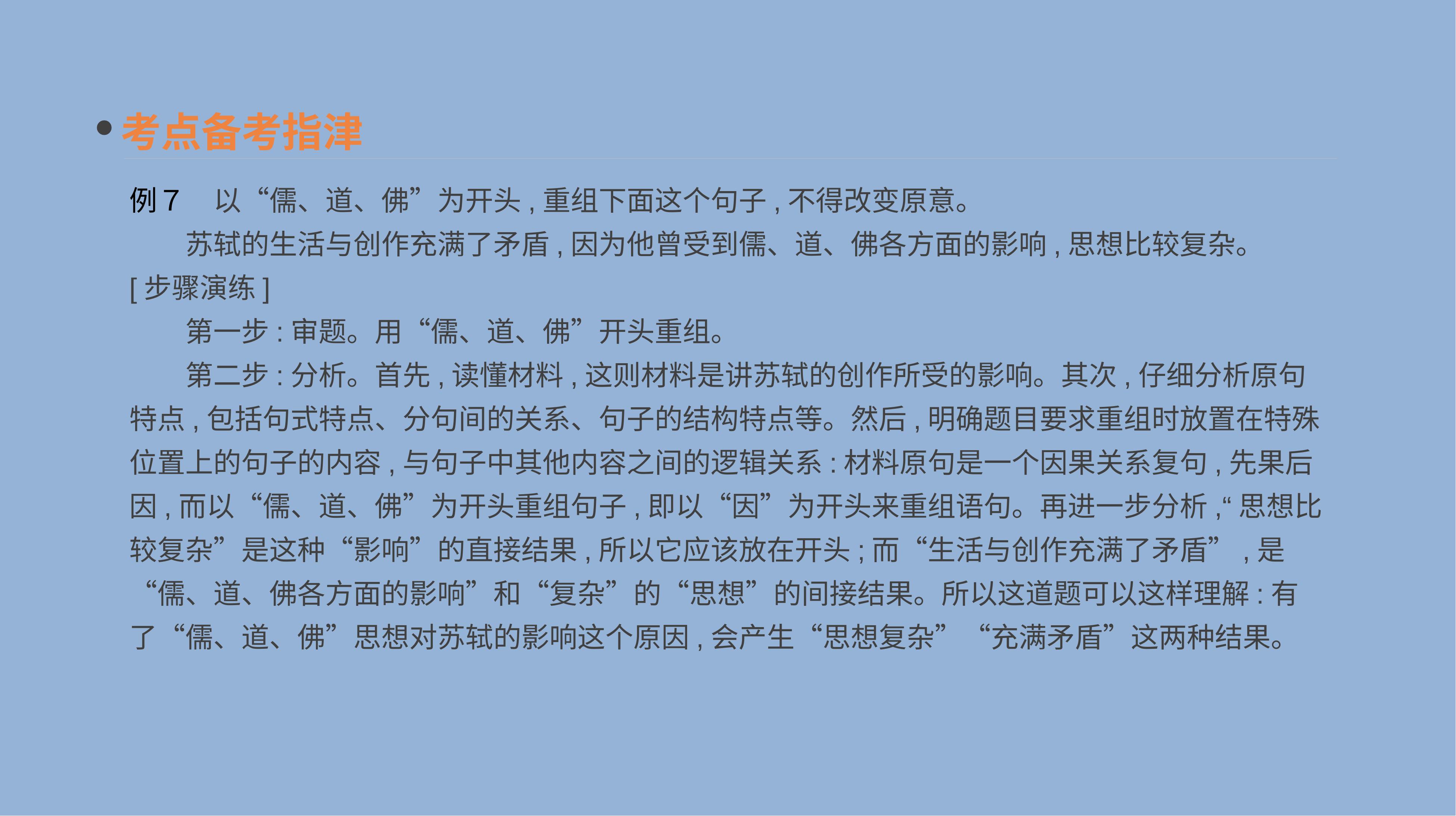

考点备考指津

例７　以“儒、道、佛”为开头,重组下面这个句子,不得改变原意。
　　苏轼的生活与创作充满了矛盾,因为他曾受到儒、道、佛各方面的影响,思想比较复杂。
[步骤演练]
　　第一步:审题。用“儒、道、佛”开头重组。
　　第二步:分析。首先,读懂材料,这则材料是讲苏轼的创作所受的影响。其次,仔细分析原句特点,包括句式特点、分句间的关系、句子的结构特点等。然后,明确题目要求重组时放置在特殊位置上的句子的内容,与句子中其他内容之间的逻辑关系:材料原句是一个因果关系复句,先果后因,而以“儒、道、佛”为开头重组句子,即以“因”为开头来重组语句。再进一步分析,“思想比较复杂”是这种“影响”的直接结果,所以它应该放在开头;而“生活与创作充满了矛盾”,是“儒、道、佛各方面的影响”和“复杂”的“思想”的间接结果。所以这道题可以这样理解:有了“儒、道、佛”思想对苏轼的影响这个原因,会产生“思想复杂”“充满矛盾”这两种结果。